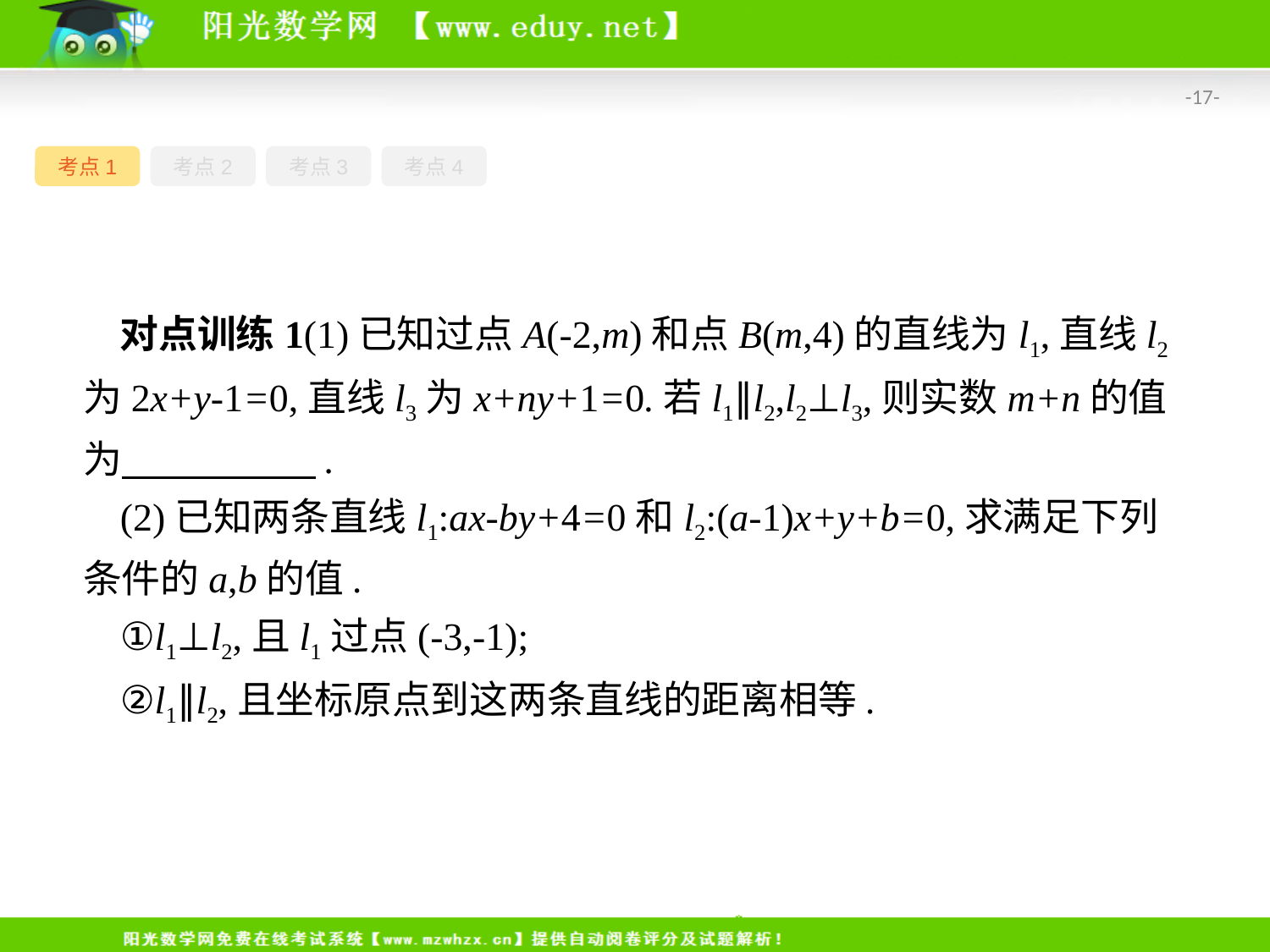

-17-
考点1
考点2
考点3
考点4
对点训练1(1)已知过点A(-2,m)和点B(m,4)的直线为l1,直线l2为2x+y-1=0,直线l3为x+ny+1=0.若l1∥l2,l2⊥l3,则实数m+n的值为　　　　　.
(2)已知两条直线l1:ax-by+4=0和l2:(a-1)x+y+b=0,求满足下列条件的a,b的值.
①l1⊥l2,且l1过点(-3,-1);
②l1∥l2,且坐标原点到这两条直线的距离相等.